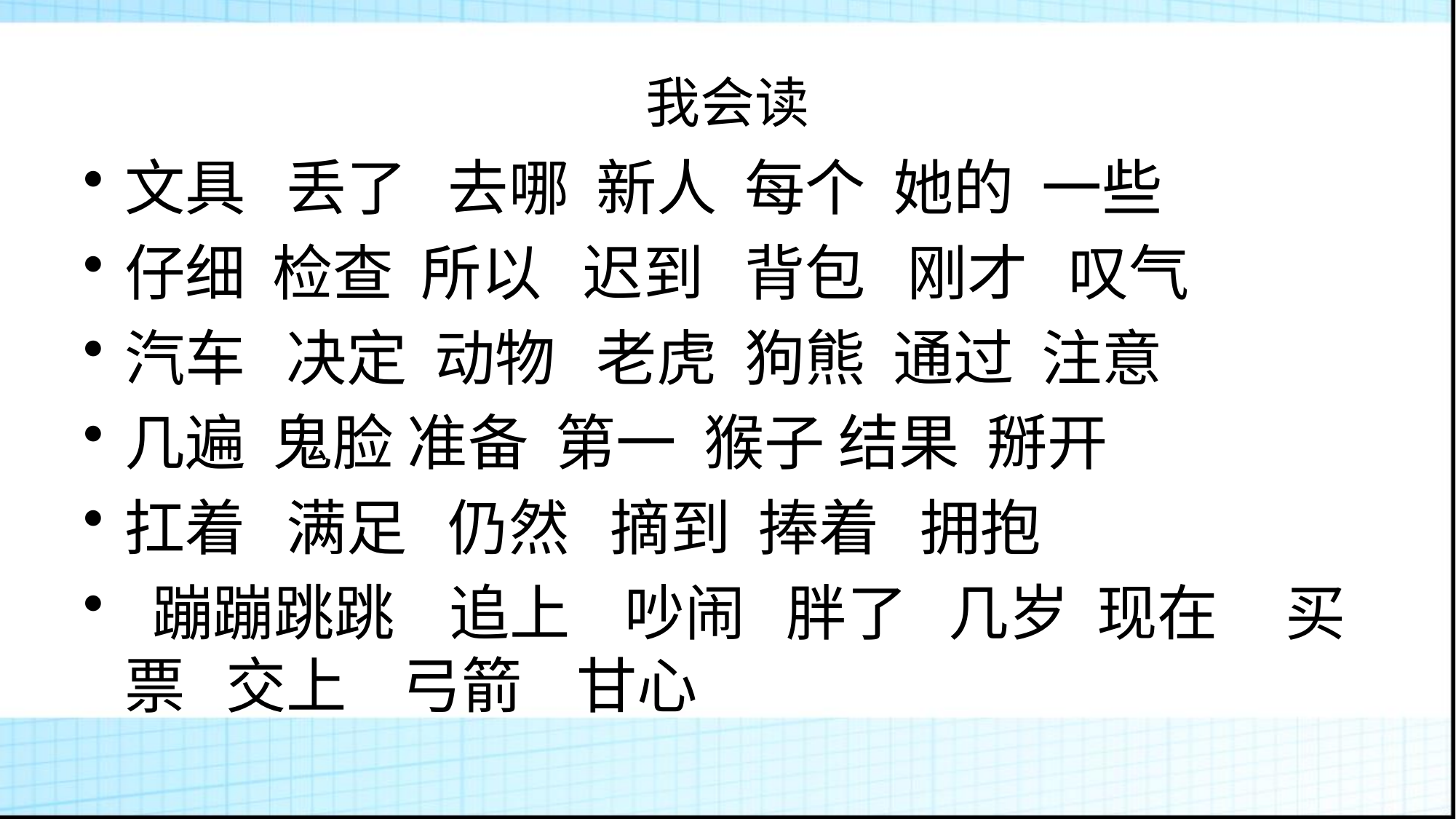

# 我会读
文具   丢了   去哪  新人  每个  她的  一些
仔细  检查  所以   迟到   背包   刚才   叹气
汽车   决定  动物   老虎  狗熊  通过  注意
几遍  鬼脸 准备  第一  猴子 结果  掰开
扛着   满足   仍然   摘到  捧着   拥抱
 蹦蹦跳跳    追上    吵闹   胖了   几岁  现在     买票   交上    弓箭    甘心